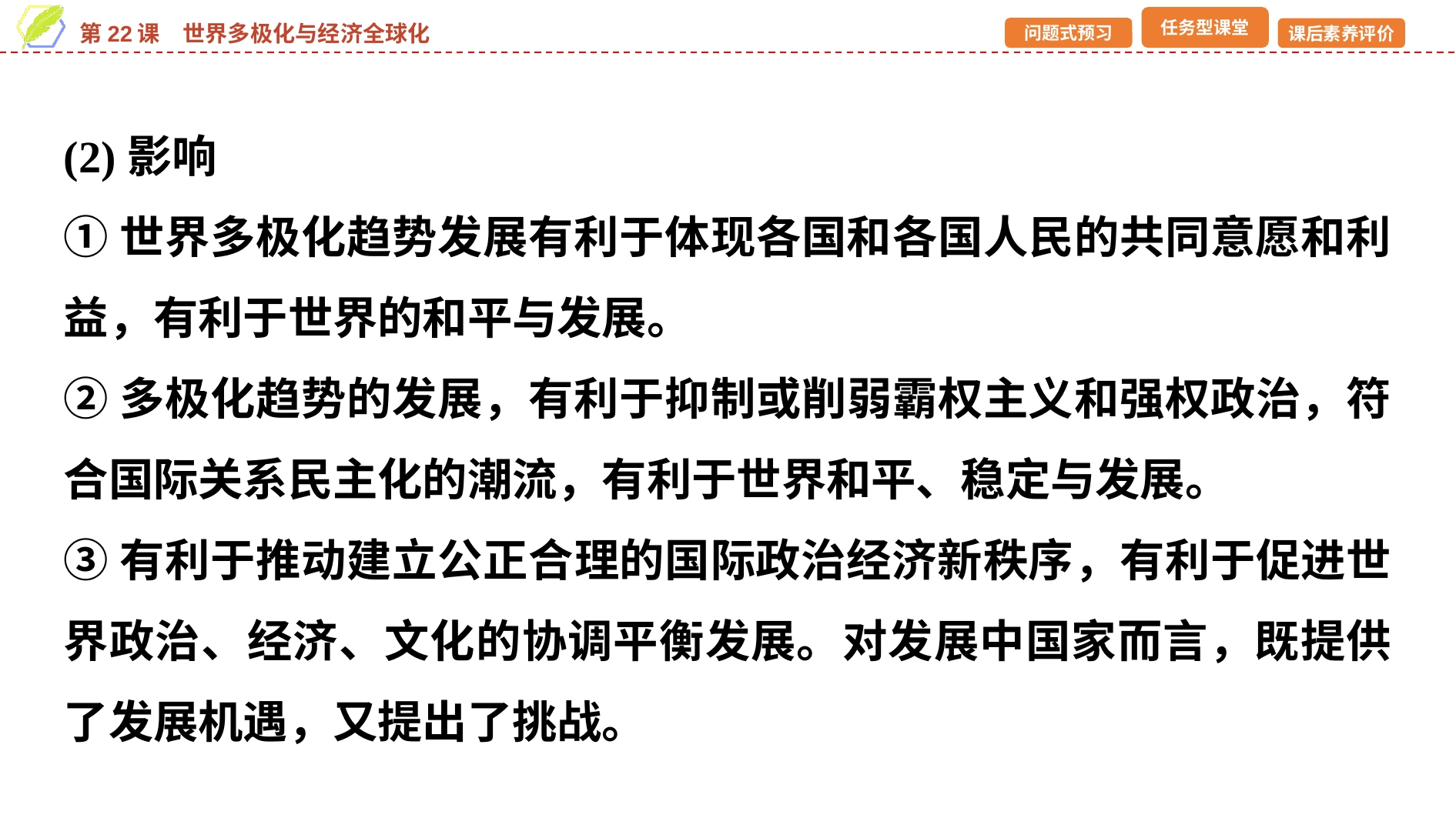

(2)影响
①世界多极化趋势发展有利于体现各国和各国人民的共同意愿和利益，有利于世界的和平与发展。
②多极化趋势的发展，有利于抑制或削弱霸权主义和强权政治，符合国际关系民主化的潮流，有利于世界和平、稳定与发展。
③有利于推动建立公正合理的国际政治经济新秩序，有利于促进世界政治、经济、文化的协调平衡发展。对发展中国家而言，既提供了发展机遇，又提出了挑战。